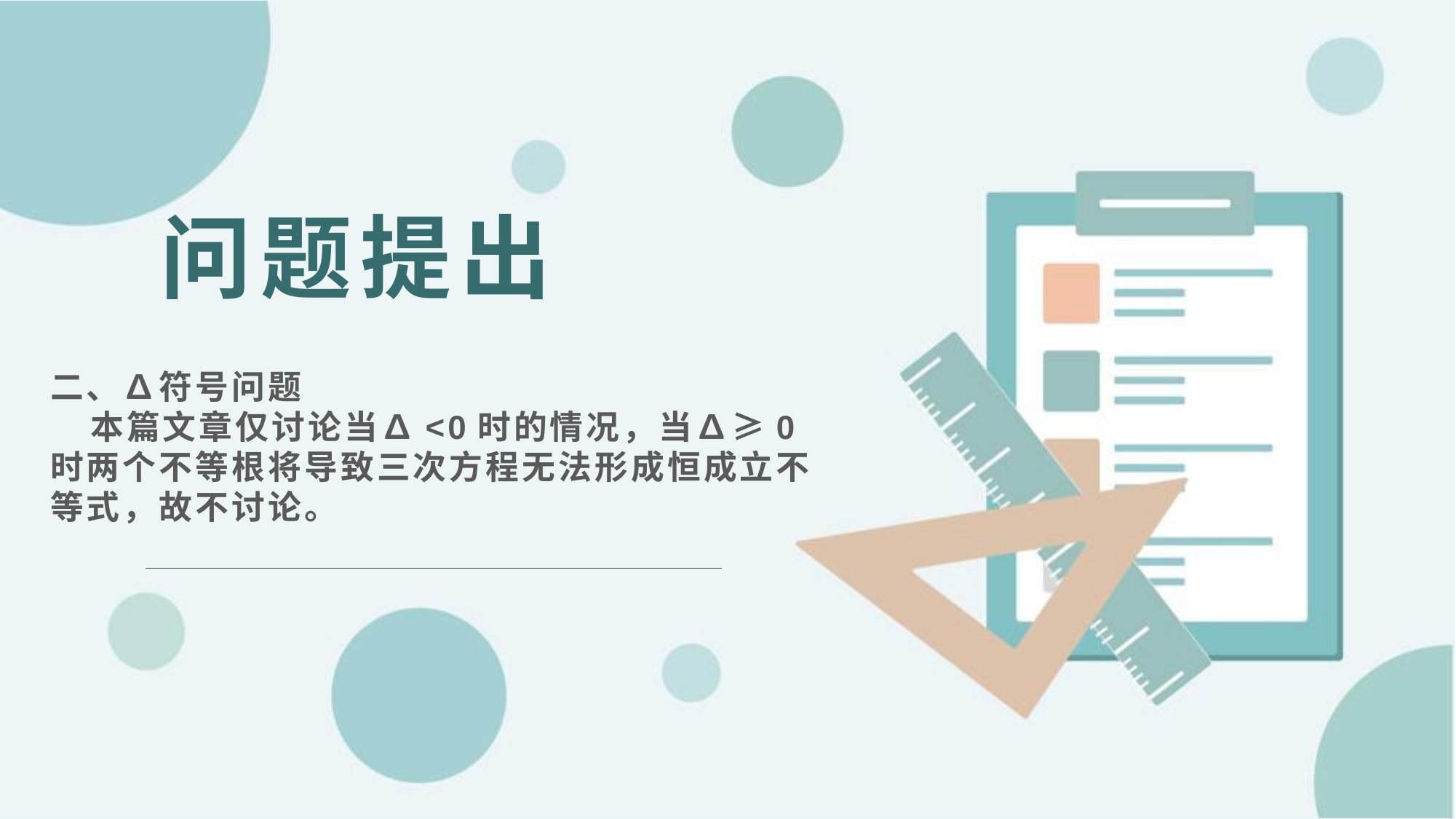

问题提出

二、∆符号问题
   本篇文章仅讨论当∆<0时的情况，当∆≥0时两个不等根将导致三次方程无法形成恒成立不等式，故不讨论。